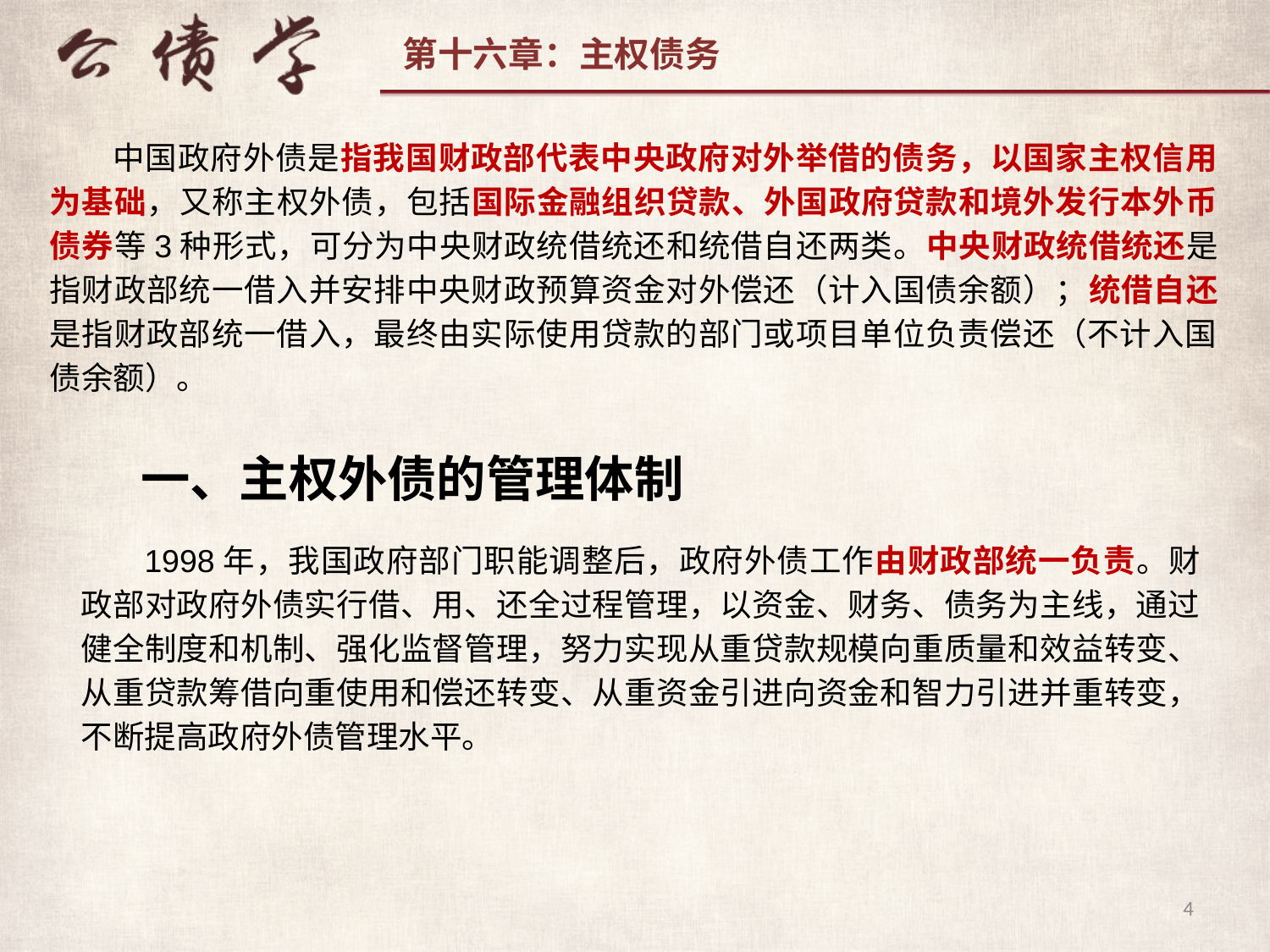

中国政府外债是指我国财政部代表中央政府对外举借的债务，以国家主权信用为基础，又称主权外债，包括国际金融组织贷款、外国政府贷款和境外发行本外币债券等3种形式，可分为中央财政统借统还和统借自还两类。中央财政统借统还是指财政部统一借入并安排中央财政预算资金对外偿还（计入国债余额）；统借自还是指财政部统一借入，最终由实际使用贷款的部门或项目单位负责偿还（不计入国债余额）。
一、主权外债的管理体制
1998年，我国政府部门职能调整后，政府外债工作由财政部统一负责。财政部对政府外债实行借、用、还全过程管理，以资金、财务、债务为主线，通过健全制度和机制、强化监督管理，努力实现从重贷款规模向重质量和效益转变、从重贷款筹借向重使用和偿还转变、从重资金引进向资金和智力引进并重转变，不断提高政府外债管理水平。
4